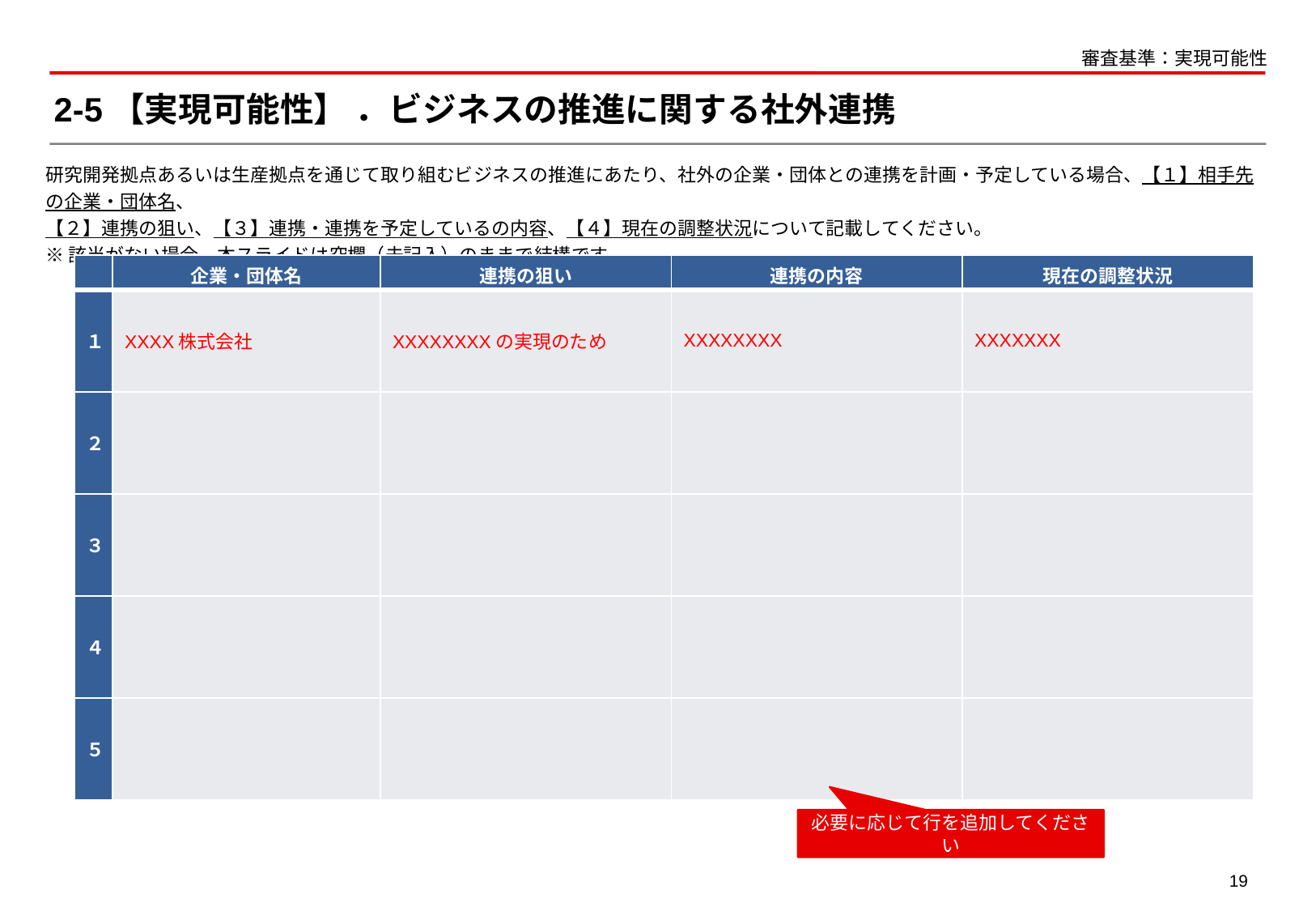

審査基準：実現可能性
# 2-5【実現可能性】 ．ビジネスの推進に関する社外連携
研究開発拠点あるいは生産拠点を通じて取り組むビジネスの推進にあたり、社外の企業・団体との連携を計画・予定している場合、【１】相手先の企業・団体名、
【２】連携の狙い、【３】連携・連携を予定しているの内容、【４】現在の調整状況について記載してください。
※該当がない場合、本スライドは空欄（未記入）のままで結構です。
|  | 企業・団体名 | 連携の狙い | 連携の内容 | 現在の調整状況 |
| --- | --- | --- | --- | --- |
| １ | XXXX株式会社 | XXXXXXXXの実現のため | XXXXXXXX | XXXXXXX |
| ２ |  |  |  |  |
| ３ |  |  |  |  |
| ４ |  |  |  |  |
| ５ |  |  |  |  |
必要に応じて行を追加してください